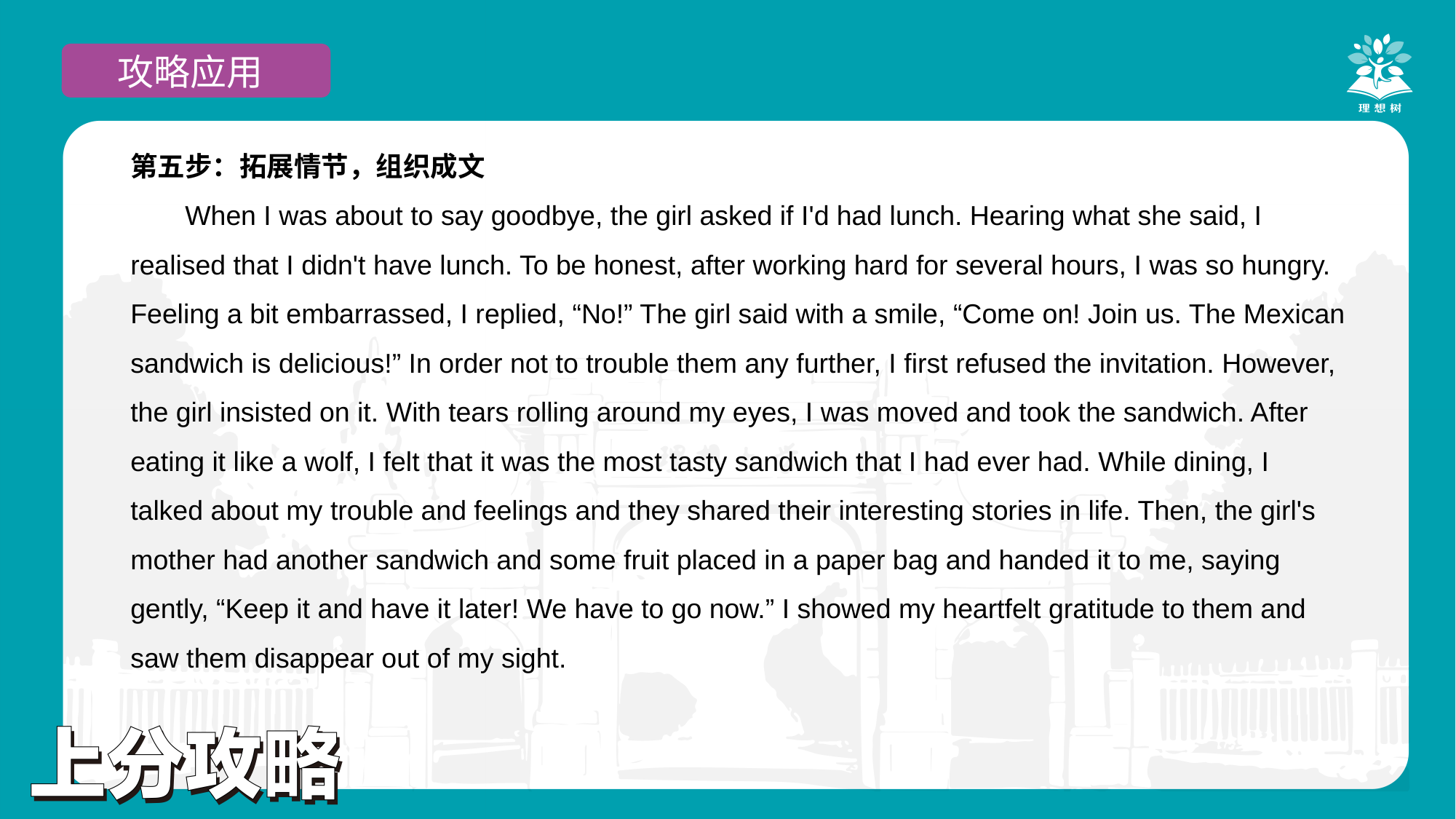

攻略应用
第五步：拓展情节，组织成文
When I was about to say goodbye, the girl asked if I'd had lunch. Hearing what she said, I realised that I didn't have lunch. To be honest, after working hard for several hours, I was so hungry. Feeling a bit embarrassed, I replied, “No!” The girl said with a smile, “Come on! Join us. The Mexican sandwich is delicious!” In order not to trouble them any further, I first refused the invitation. However, the girl insisted on it. With tears rolling around my eyes, I was moved and took the sandwich. After eating it like a wolf, I felt that it was the most tasty sandwich that I had ever had. While dining, I talked about my trouble and feelings and they shared their interesting stories in life. Then, the girl's mother had another sandwich and some fruit placed in a paper bag and handed it to me, saying gently, “Keep it and have it later! We have to go now.” I showed my heartfelt gratitude to them and saw them disappear out of my sight.